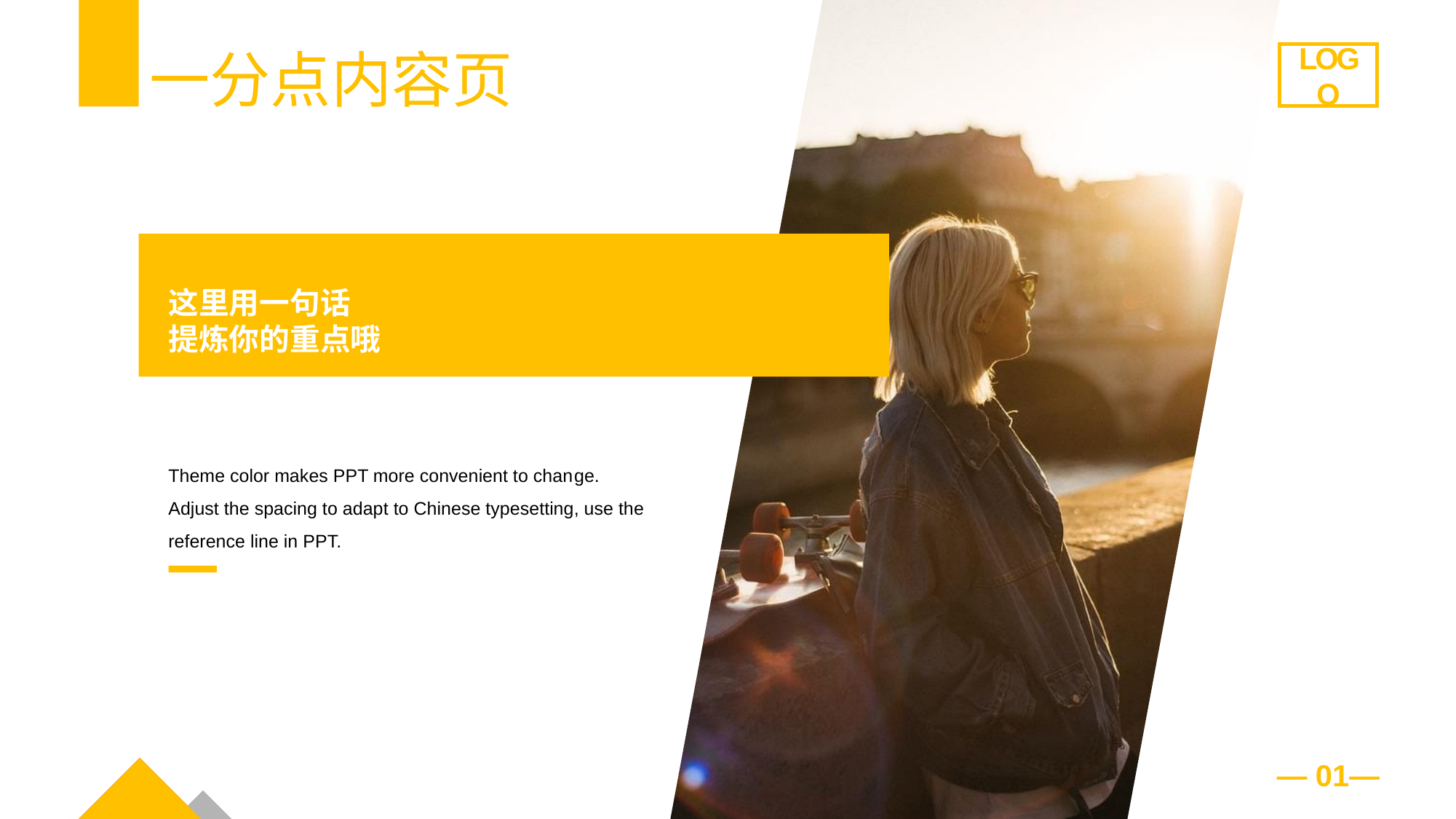

这里用一句话
提炼你的重点哦
Theme color makes PPT more convenient to chan ge.
Adjust the spacing to adapt to Chinese typesetting, use the reference line in PPT.

一分点内容页
LOGO
— 01—